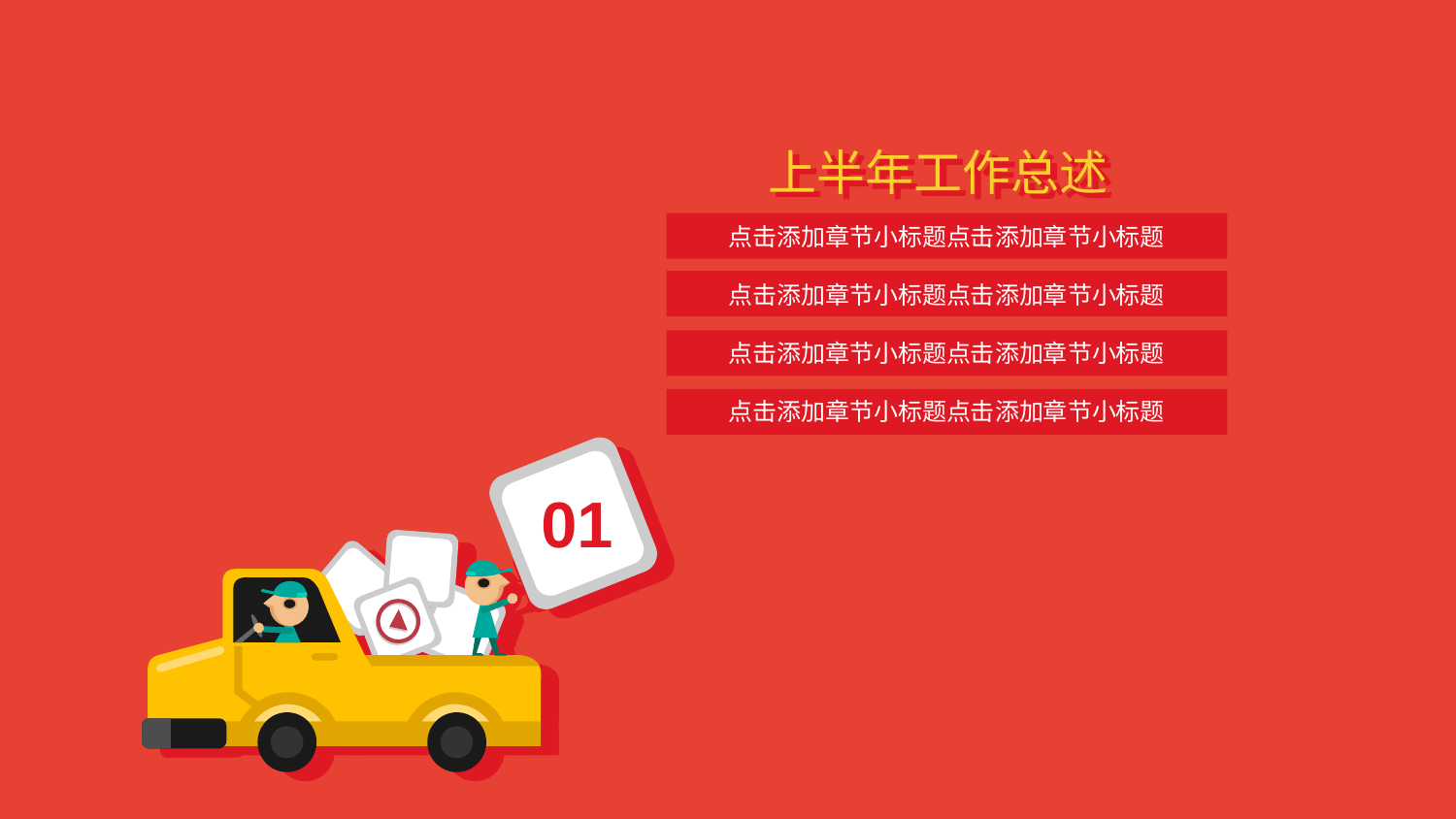

上半年工作总述
上半年工作总述

点击添加章节小标题点击添加章节小标题

点击添加章节小标题点击添加章节小标题

点击添加章节小标题点击添加章节小标题
点击添加章节小标题点击添加章节小标题

01